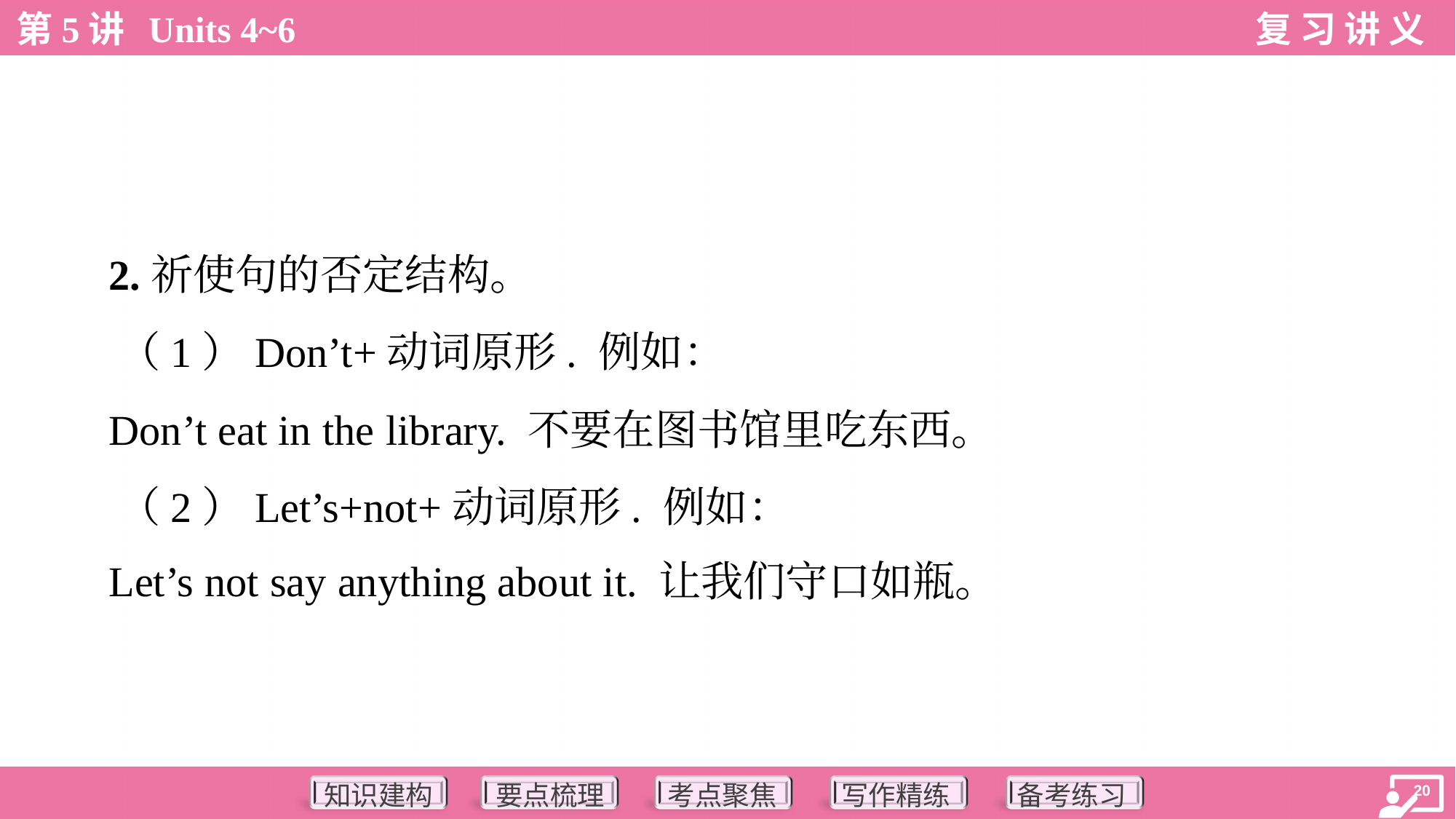

2.祈使句的否定结构。
    （1）Don’t+动词原形. 例如：
    Don’t eat in the library. 不要在图书馆里吃东西。
    （2）Let’s+not+动词原形. 例如：
    Let’s not say anything about it. 让我们守口如瓶。